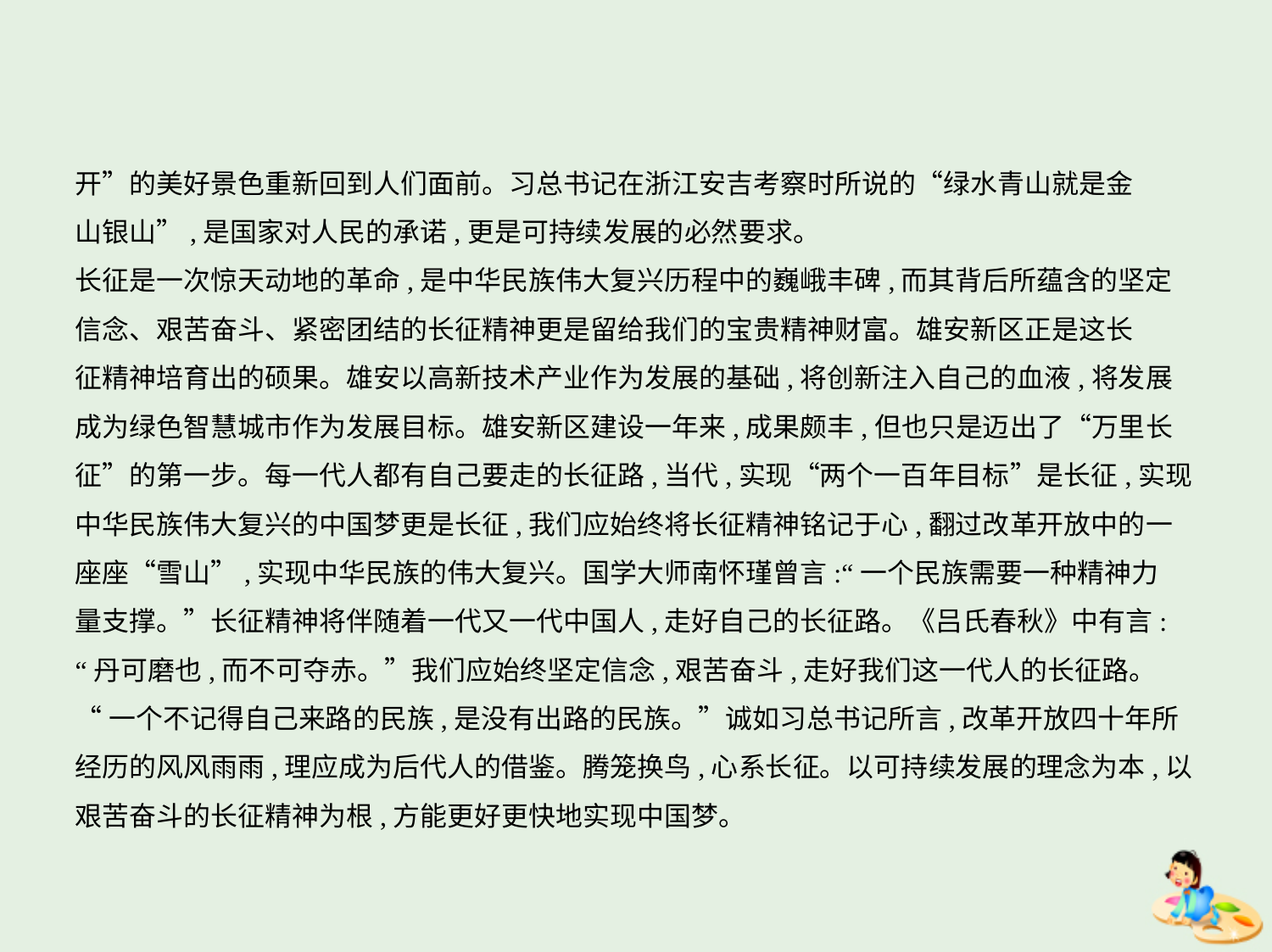

开”的美好景色重新回到人们面前。习总书记在浙江安吉考察时所说的“绿水青山就是金
山银山”,是国家对人民的承诺,更是可持续发展的必然要求。
长征是一次惊天动地的革命,是中华民族伟大复兴历程中的巍峨丰碑,而其背后所蕴含的坚定
信念、艰苦奋斗、紧密团结的长征精神更是留给我们的宝贵精神财富。雄安新区正是这长
征精神培育出的硕果。雄安以高新技术产业作为发展的基础,将创新注入自己的血液,将发展
成为绿色智慧城市作为发展目标。雄安新区建设一年来,成果颇丰,但也只是迈出了“万里长
征”的第一步。每一代人都有自己要走的长征路,当代,实现“两个一百年目标”是长征,实现
中华民族伟大复兴的中国梦更是长征,我们应始终将长征精神铭记于心,翻过改革开放中的一
座座“雪山”,实现中华民族的伟大复兴。国学大师南怀瑾曾言:“一个民族需要一种精神力
量支撑。”长征精神将伴随着一代又一代中国人,走好自己的长征路。《吕氏春秋》中有言:
“丹可磨也,而不可夺赤。”我们应始终坚定信念,艰苦奋斗,走好我们这一代人的长征路。
“一个不记得自己来路的民族,是没有出路的民族。”诚如习总书记所言,改革开放四十年所
经历的风风雨雨,理应成为后代人的借鉴。腾笼换鸟,心系长征。以可持续发展的理念为本,以
艰苦奋斗的长征精神为根,方能更好更快地实现中国梦。